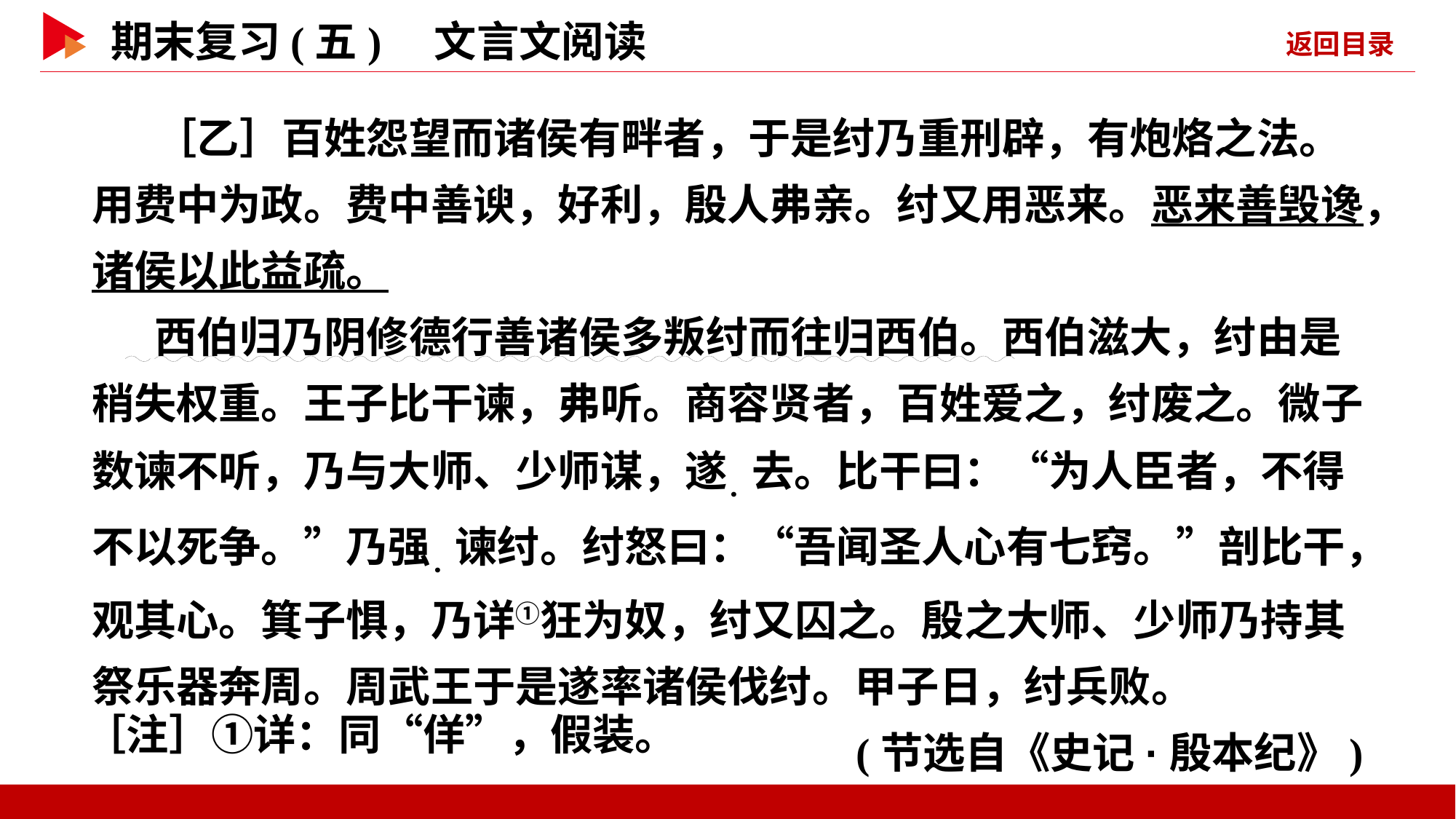

［乙］百姓怨望而诸侯有畔者，于是纣乃重刑辟，有炮烙之法。用费中为政。费中善谀，好利，殷人弗亲。纣又用恶来。恶来善毁谗，诸侯以此益疏。
  西伯归乃阴修德行善诸侯多叛纣而往归西伯。西伯滋大，纣由是稍失权重。王子比干谏，弗听。商容贤者，百姓爱之，纣废之。微子数谏不听，乃与大师、少师谋，遂．去。比干曰：“为人臣者，不得不以死争。”乃强．谏纣。纣怒曰：“吾闻圣人心有七窍。”剖比干，观其心。箕子惧，乃详①狂为奴，纣又囚之。殷之大师、少师乃持其祭乐器奔周。周武王于是遂率诸侯伐纣。甲子日，纣兵败。
(节选自《史记·殷本纪》)
［注］①详：同“佯”，假装。